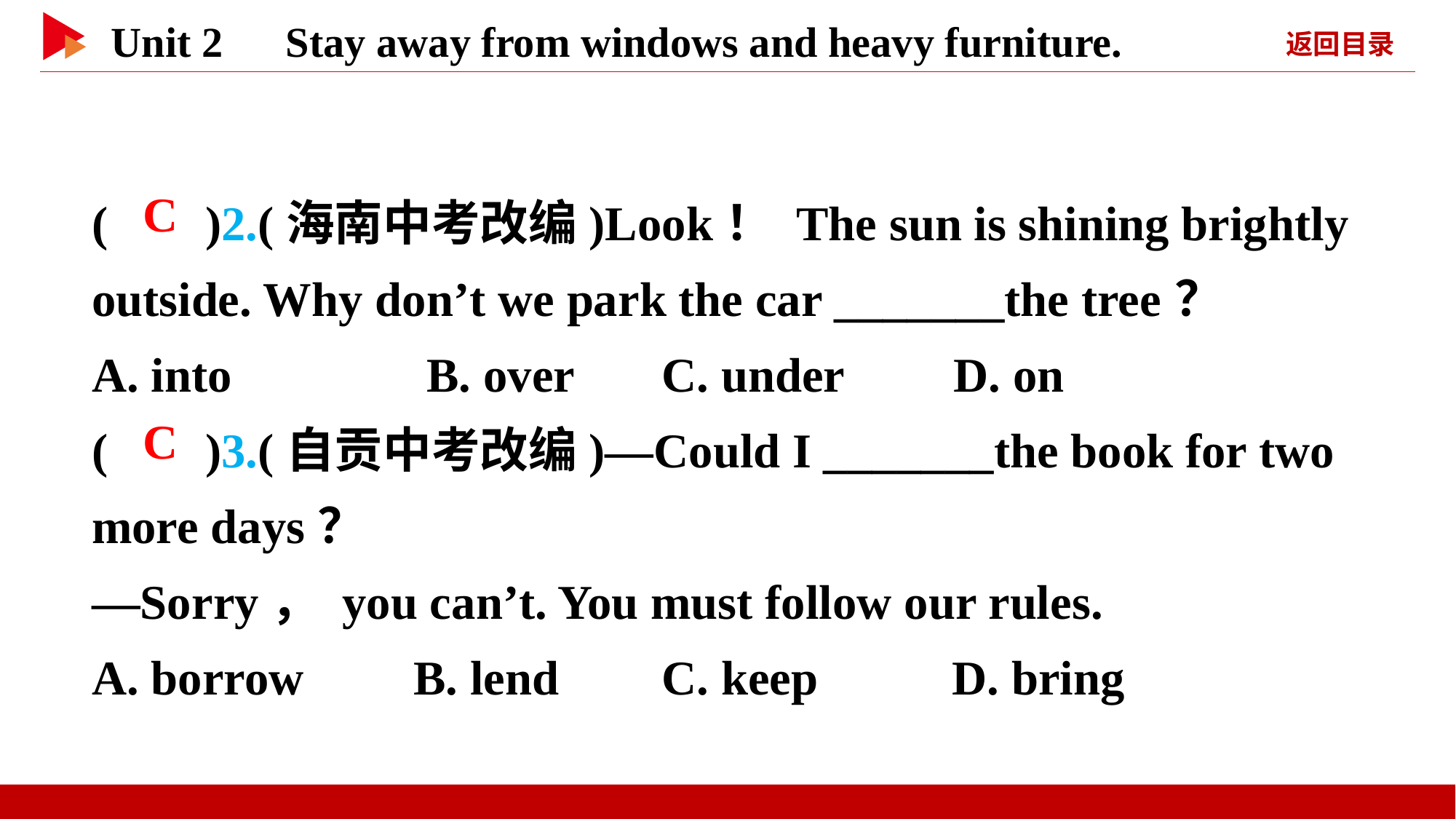

(        )2.(海南中考改编)Look！ The sun is shining brightly outside. Why don’t we park the car _______the tree？
A. into                B. over	  C. under         D. on
(        )3.(自贡中考改编)—Could I _______the book for two more days？
—Sorry， you can’t. You must follow our rules.
A. borrow         B. lend	  C. keep           D. bring
   C
   C